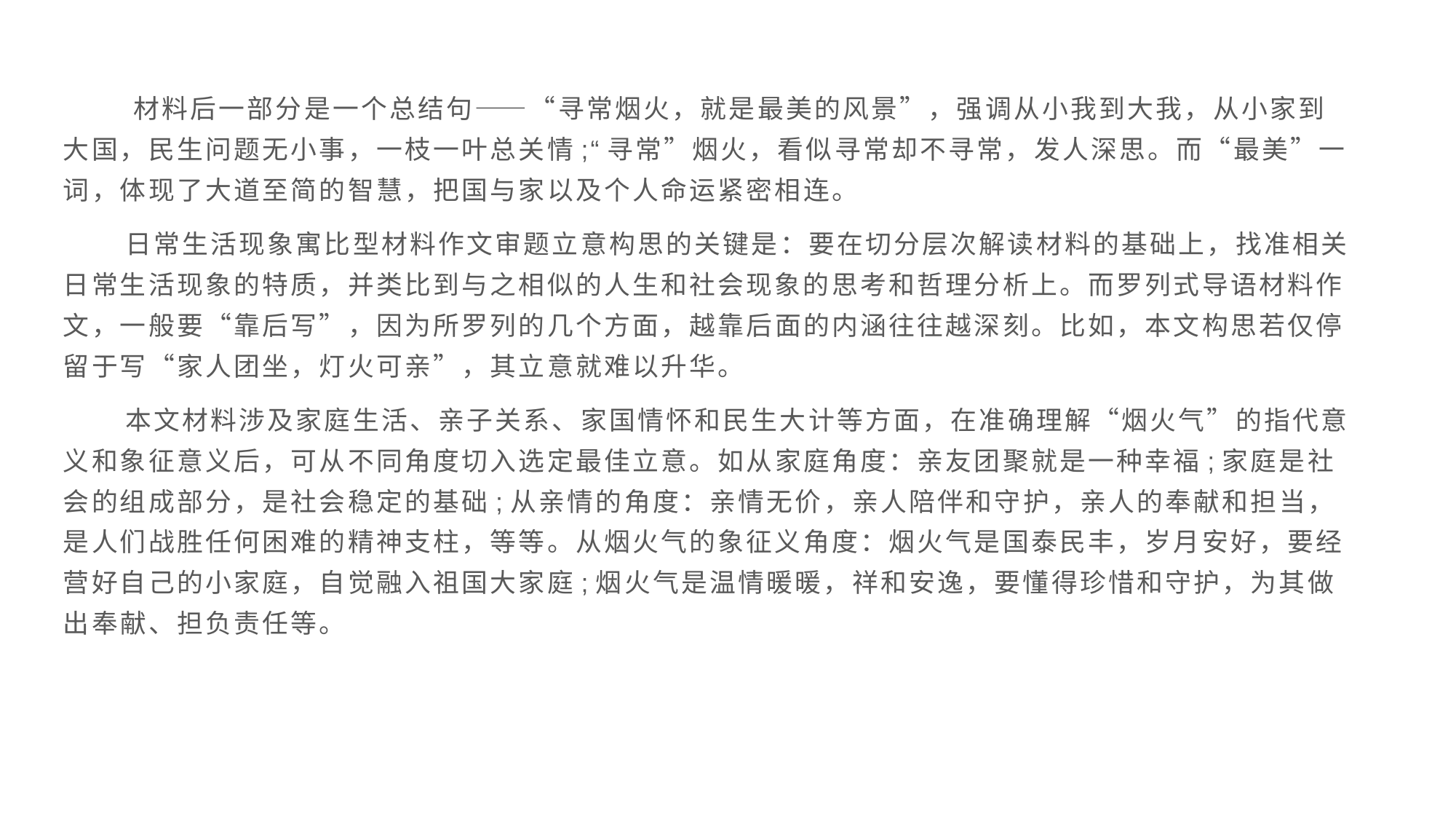

材料后一部分是一个总结句——“寻常烟火，就是最美的风景”，强调从小我到大我，从小家到大国，民生问题无小事，一枝一叶总关情;“寻常”烟火，看似寻常却不寻常，发人深思。而“最美”一词，体现了大道至简的智慧，把国与家以及个人命运紧密相连。
       日常生活现象寓比型材料作文审题立意构思的关键是：要在切分层次解读材料的基础上，找准相关日常生活现象的特质，并类比到与之相似的人生和社会现象的思考和哲理分析上。而罗列式导语材料作文，一般要“靠后写”，因为所罗列的几个方面，越靠后面的内涵往往越深刻。比如，本文构思若仅停留于写“家人团坐，灯火可亲”，其立意就难以升华。
       本文材料涉及家庭生活、亲子关系、家国情怀和民生大计等方面，在准确理解“烟火气”的指代意义和象征意义后，可从不同角度切入选定最佳立意。如从家庭角度：亲友团聚就是一种幸福;家庭是社会的组成部分，是社会稳定的基础;从亲情的角度：亲情无价，亲人陪伴和守护，亲人的奉献和担当，是人们战胜任何困难的精神支柱，等等。从烟火气的象征义角度：烟火气是国泰民丰，岁月安好，要经营好自己的小家庭，自觉融入祖国大家庭;烟火气是温情暖暖，祥和安逸，要懂得珍惜和守护，为其做出奉献、担负责任等。